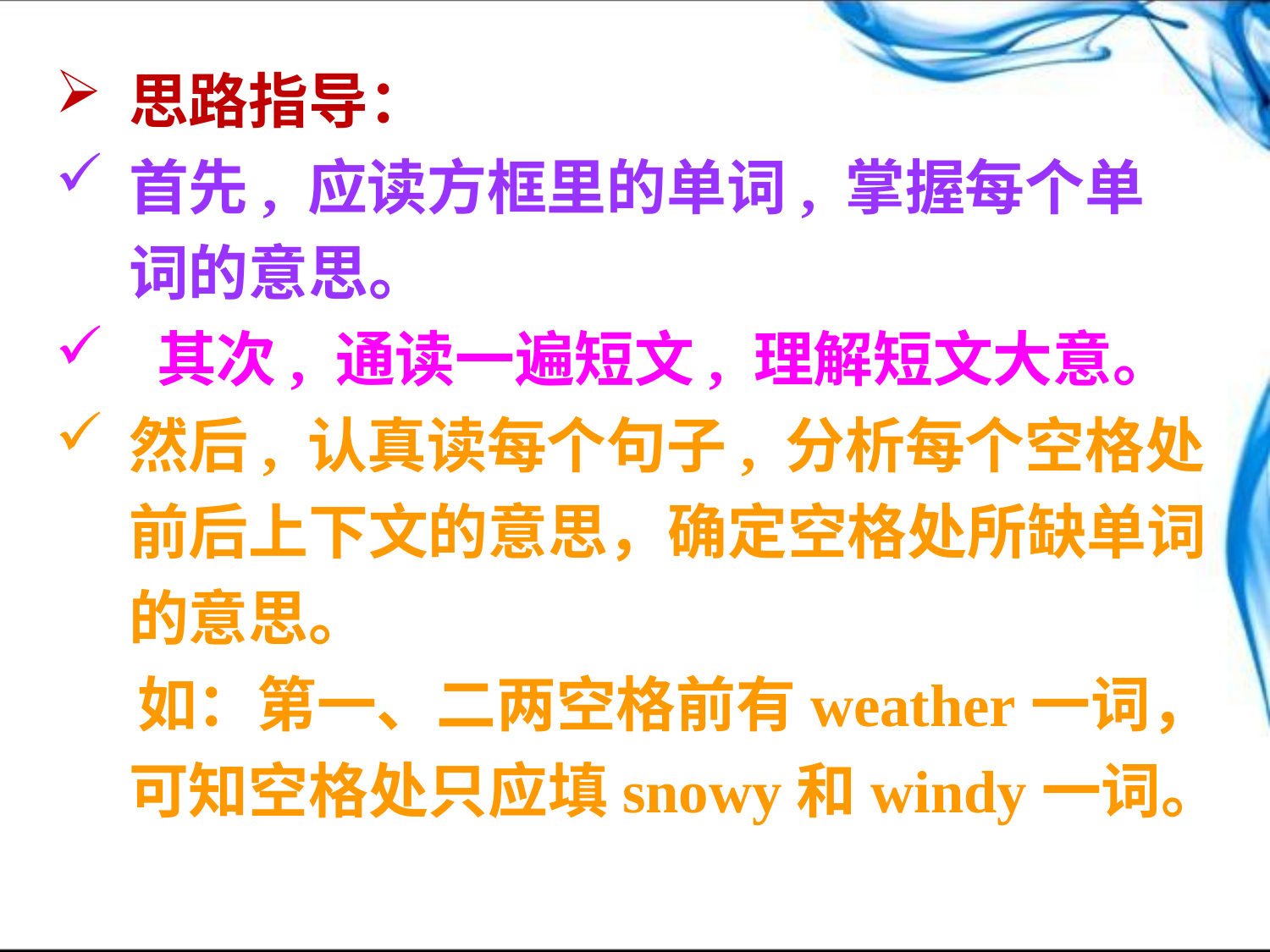

思路指导：
首先, 应读方框里的单词, 掌握每个单 词的意思。
 其次, 通读一遍短文, 理解短文大意。
然后, 认真读每个句子, 分析每个空格处前后上下文的意思，确定空格处所缺单词的意思。
     如：第一、二两空格前有weather一词，可知空格处只应填snowy和windy一词。